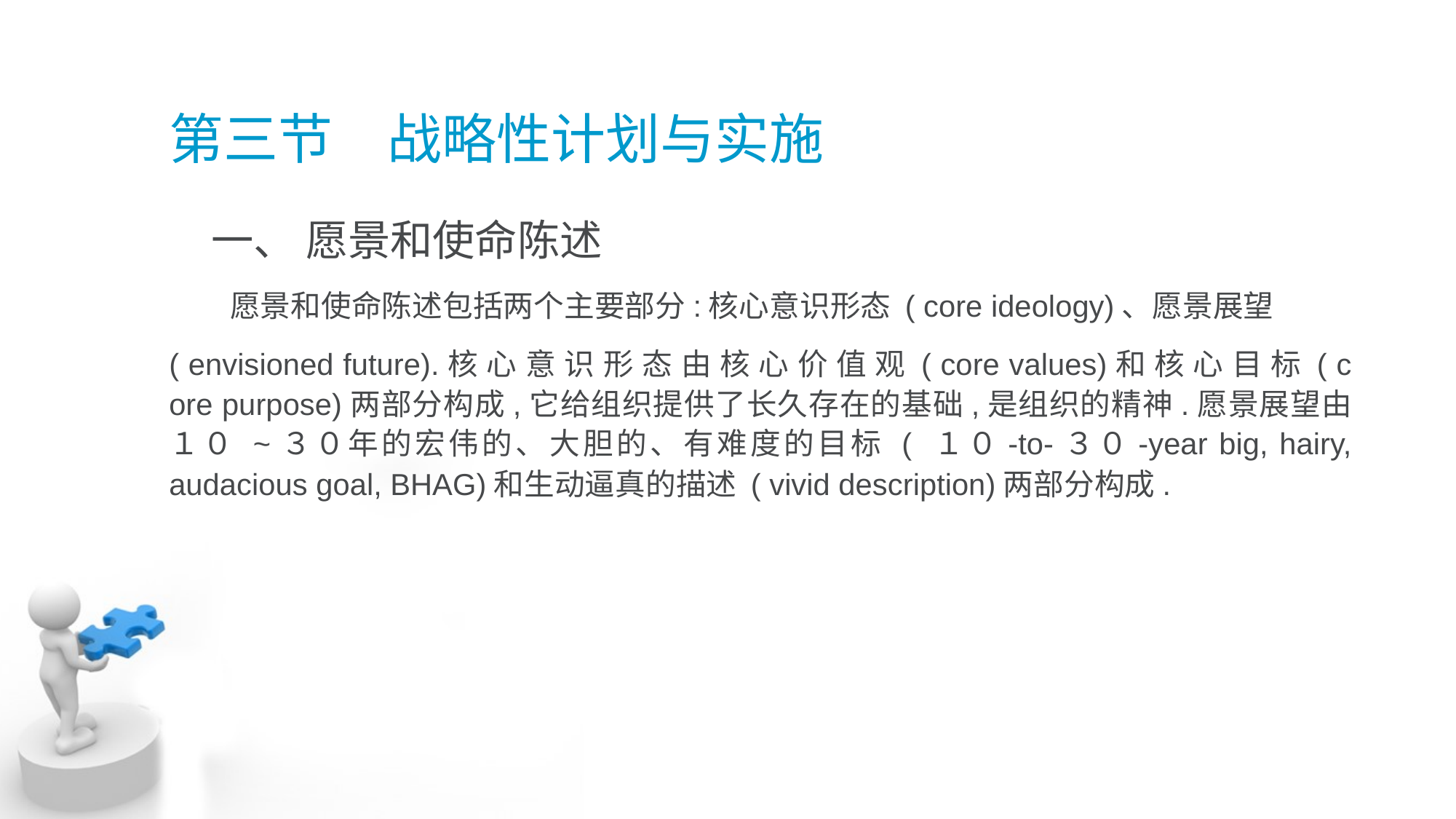

# 第三节　战略性计划与实施
　一、 愿景和使命陈述
        愿景和使命陈述包括两个主要部分:核心意识形态 ( core ideology)、愿景展望
( envisioned future).核 心 意 识 形 态 由 核 心 价 值 观 ( core values)和 核 心 目 标 ( c ore purpose)两部分构成,它给组织提供了长久存在的基础,是组织的精神.愿景展望由１０ ~３０年的宏伟的、大胆的、有难度的目标 ( １０-to-３０-year big, hairy, audacious goal, BHAG)和生动逼真的描述 ( vivid description)两部分构成.